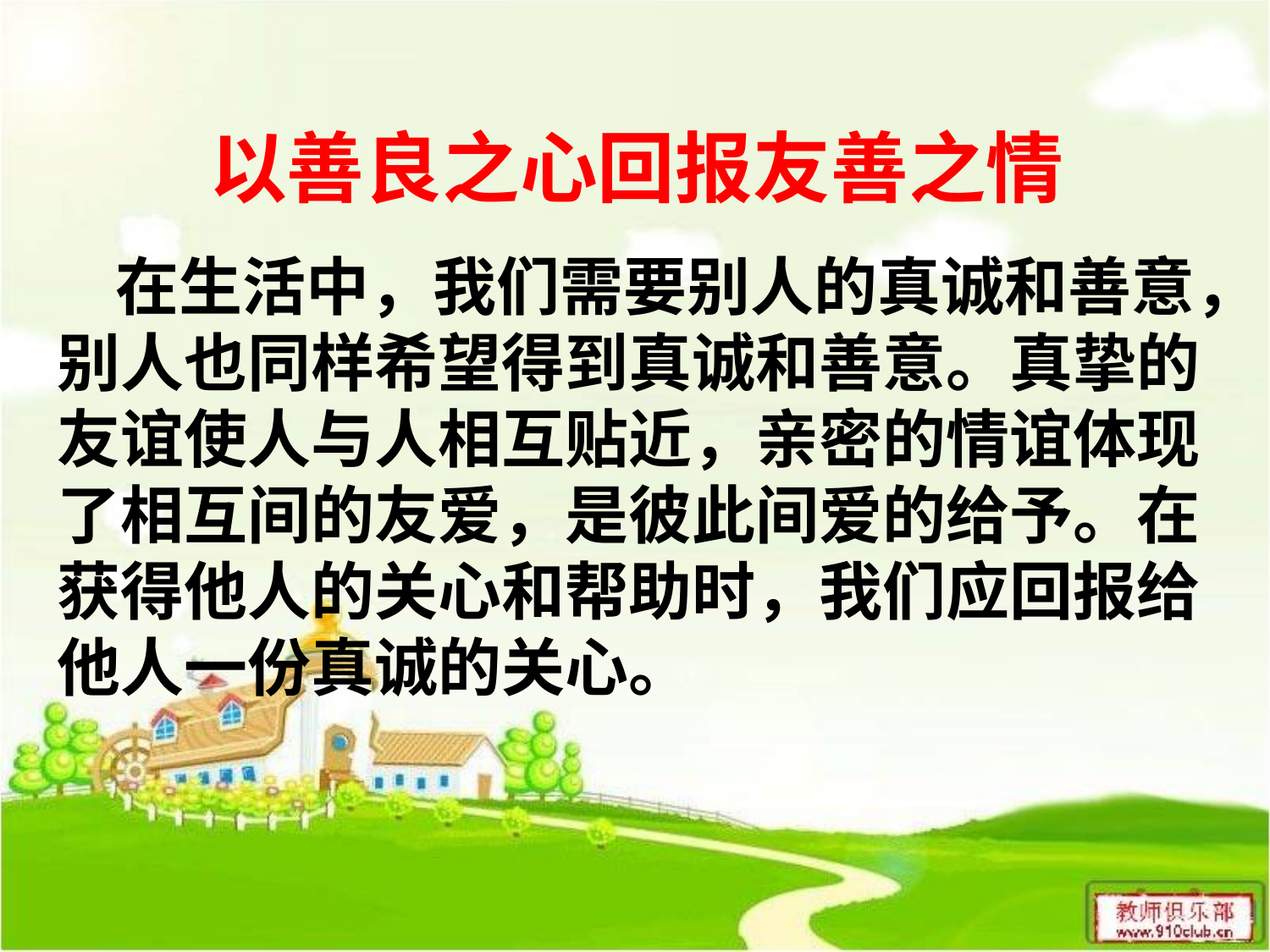

# 以善良之心回报友善之情
       在生活中，我们需要别人的真诚和善意，别人也同样希望得到真诚和善意。真挚的友谊使人与人相互贴近，亲密的情谊体现了相互间的友爱，是彼此间爱的给予。在获得他人的关心和帮助时，我们应回报给他人一份真诚的关心。